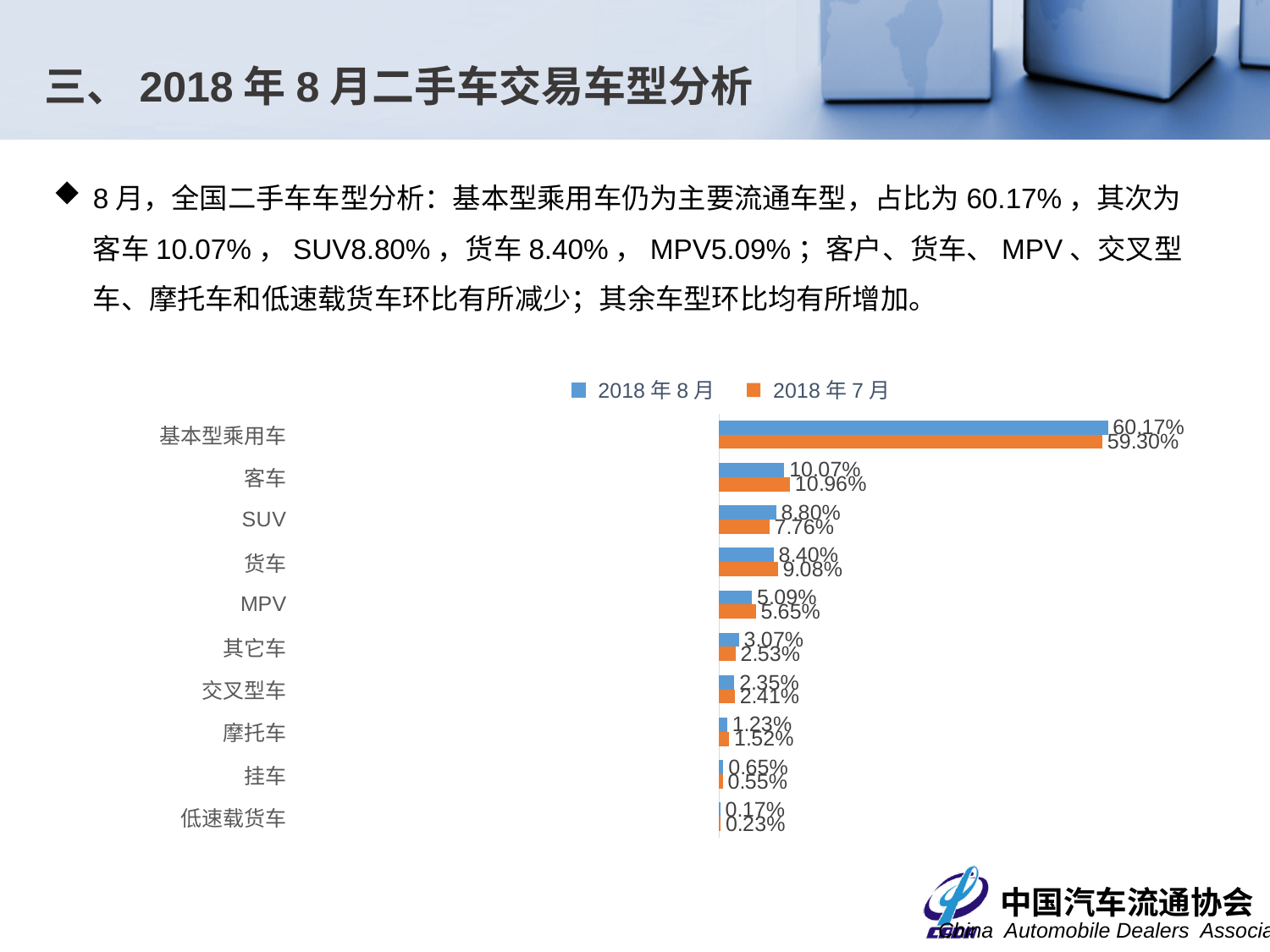

三、2018年8月二手车交易车型分析
8月，全国二手车车型分析：基本型乘用车仍为主要流通车型，占比为60.17%，其次为客车10.07%，SUV8.80%，货车8.40%，MPV5.09%；客户、货车、MPV、交叉型车、摩托车和低速载货车环比有所减少；其余车型环比均有所增加。

### Chart

| Category | 2018年7月 | 2018年8月 |
|---|---|---|
| 低速载货车 | 0.0023035433036224934 | 0.001672995478618158 |
| 挂车 | 0.00553800670473643 | 0.0065016965706539585 |
| 摩托车 | 0.015230838268031078 | 0.012279298470139515 |
| 交叉型车 | 0.02410097579431769 | 0.023515395431467807 |
| 其它车 | 0.025266825632858488 | 0.030680564793843512 |
| MPV | 0.05649752311902227 | 0.05086933459067602 |
| 货车 | 0.09081222338562793 | 0.08403034461854525 |
| SUV | 0.0776482389068288 | 0.08801539122161507 |
| 客车 | 0.10956612788272871 | 0.10073251437664711 |
| 基本型乘用车 | 0.5930356970022261 | 0.6017024644477936 |
2018年8月
2018年7月